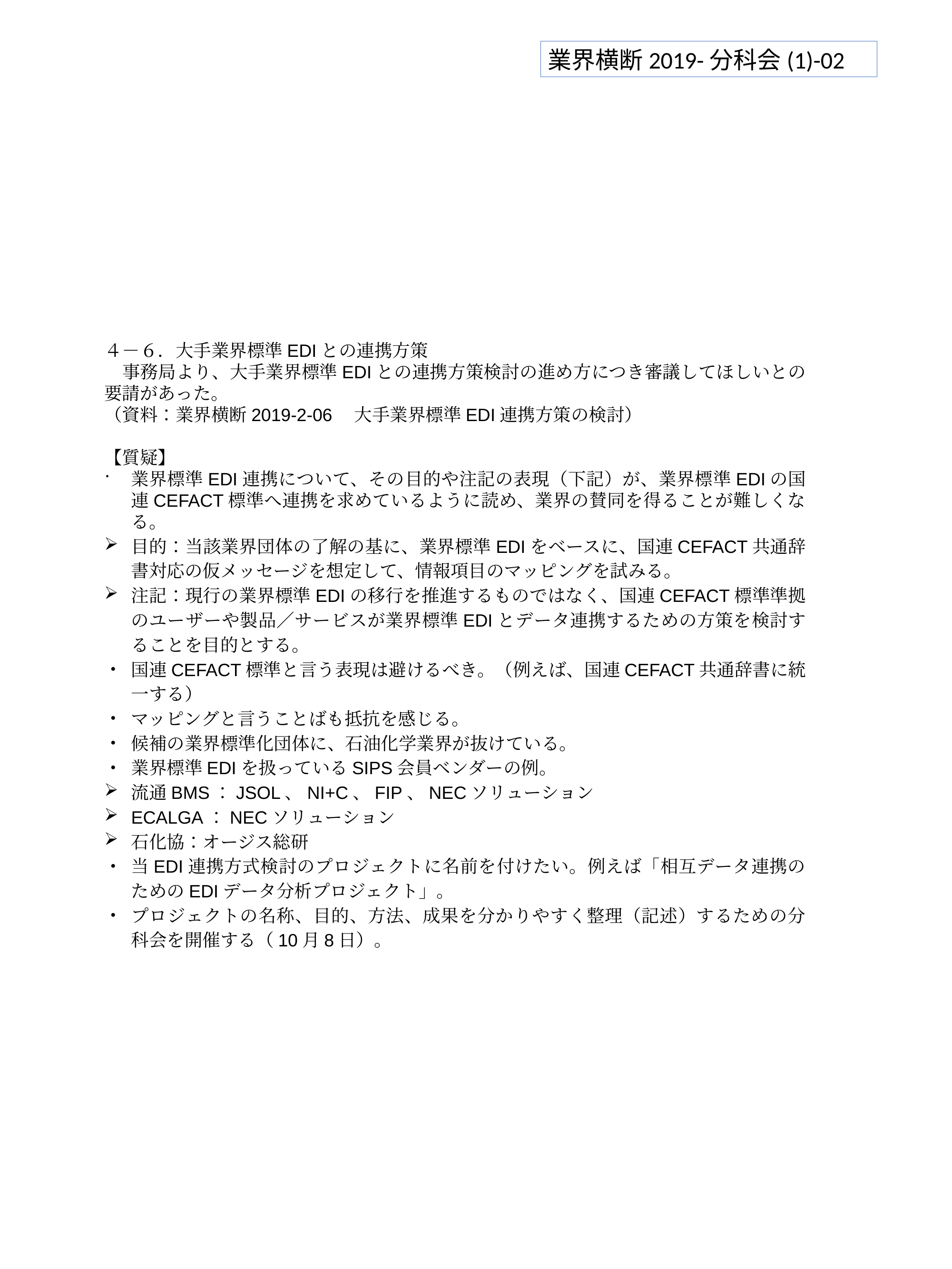

業界横断2019-分科会(1)-02
４－６．大手業界標準EDIとの連携方策
　事務局より、大手業界標準EDIとの連携方策検討の進め方につき審議してほしいとの要請があった。
（資料：業界横断2019-2-06　大手業界標準EDI連携方策の検討）

【質疑】
業界標準EDI連携について、その目的や注記の表現（下記）が、業界標準EDIの国連CEFACT標準へ連携を求めているように読め、業界の賛同を得ることが難しくなる。
目的：当該業界団体の了解の基に、業界標準EDIをベースに、国連CEFACT共通辞書対応の仮メッセージを想定して、情報項目のマッピングを試みる。
注記：現行の業界標準EDIの移行を推進するものではなく、国連CEFACT標準準拠のユーザーや製品／サービスが業界標準EDIとデータ連携するための方策を検討することを目的とする。
国連CEFACT標準と言う表現は避けるべき。（例えば、国連CEFACT共通辞書に統一する）
マッピングと言うことばも抵抗を感じる。
候補の業界標準化団体に、石油化学業界が抜けている。
業界標準EDIを扱っているSIPS会員ベンダーの例。
流通BMS：JSOL、NI+C、FIP、NECソリューション
ECALGA：NECソリューション
石化協：オージス総研
当EDI連携方式検討のプロジェクトに名前を付けたい。例えば「相互データ連携のためのEDIデータ分析プロジェクト」。
プロジェクトの名称、目的、方法、成果を分かりやすく整理（記述）するための分科会を開催する（10月8日）。